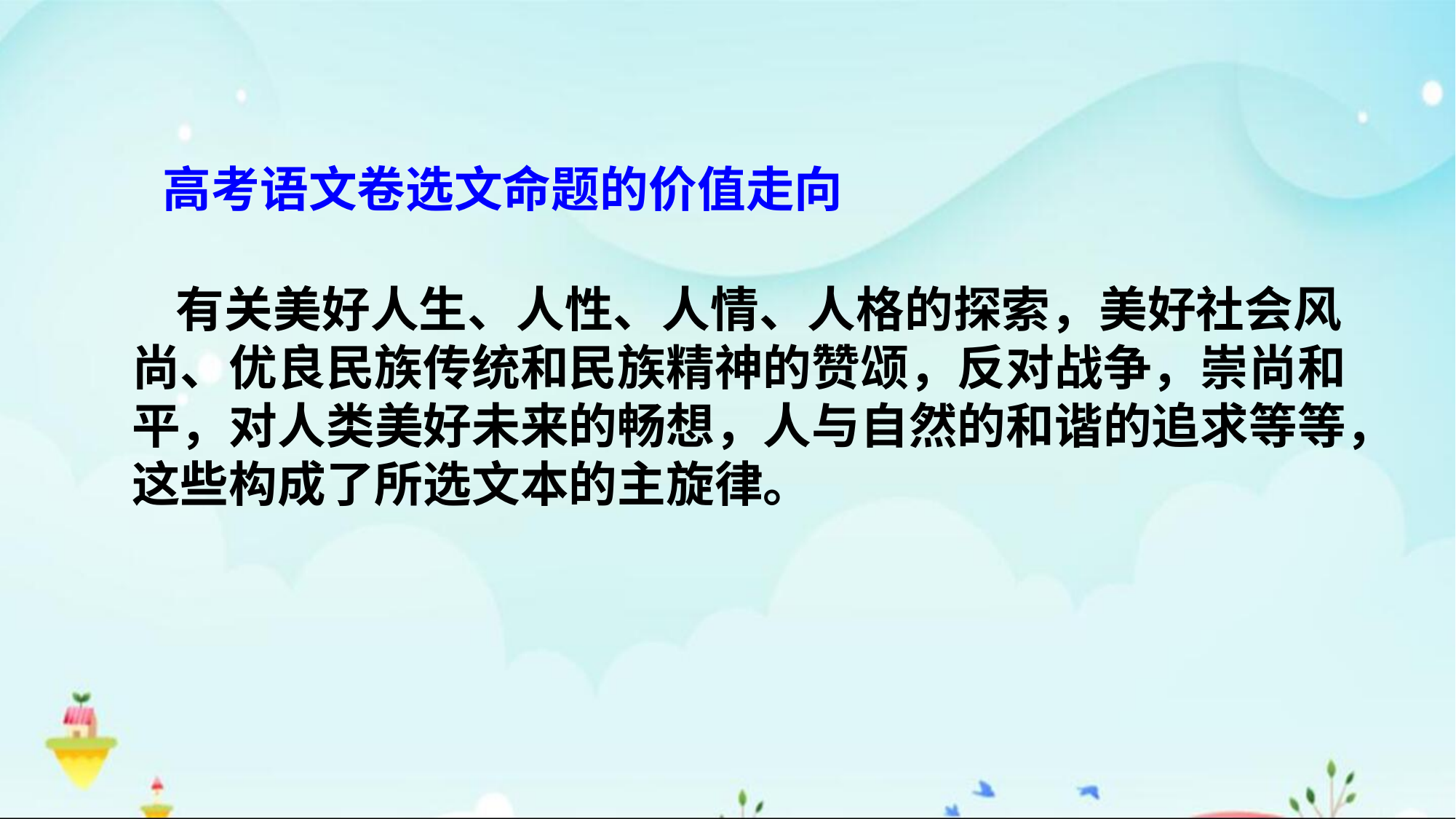

# 高考语文卷选文命题的价值走向 有关美好人生、人性、人情、人格的探索，美好社会风尚、优良民族传统和民族精神的赞颂，反对战争，崇尚和平，对人类美好未来的畅想，人与自然的和谐的追求等等，这些构成了所选文本的主旋律。